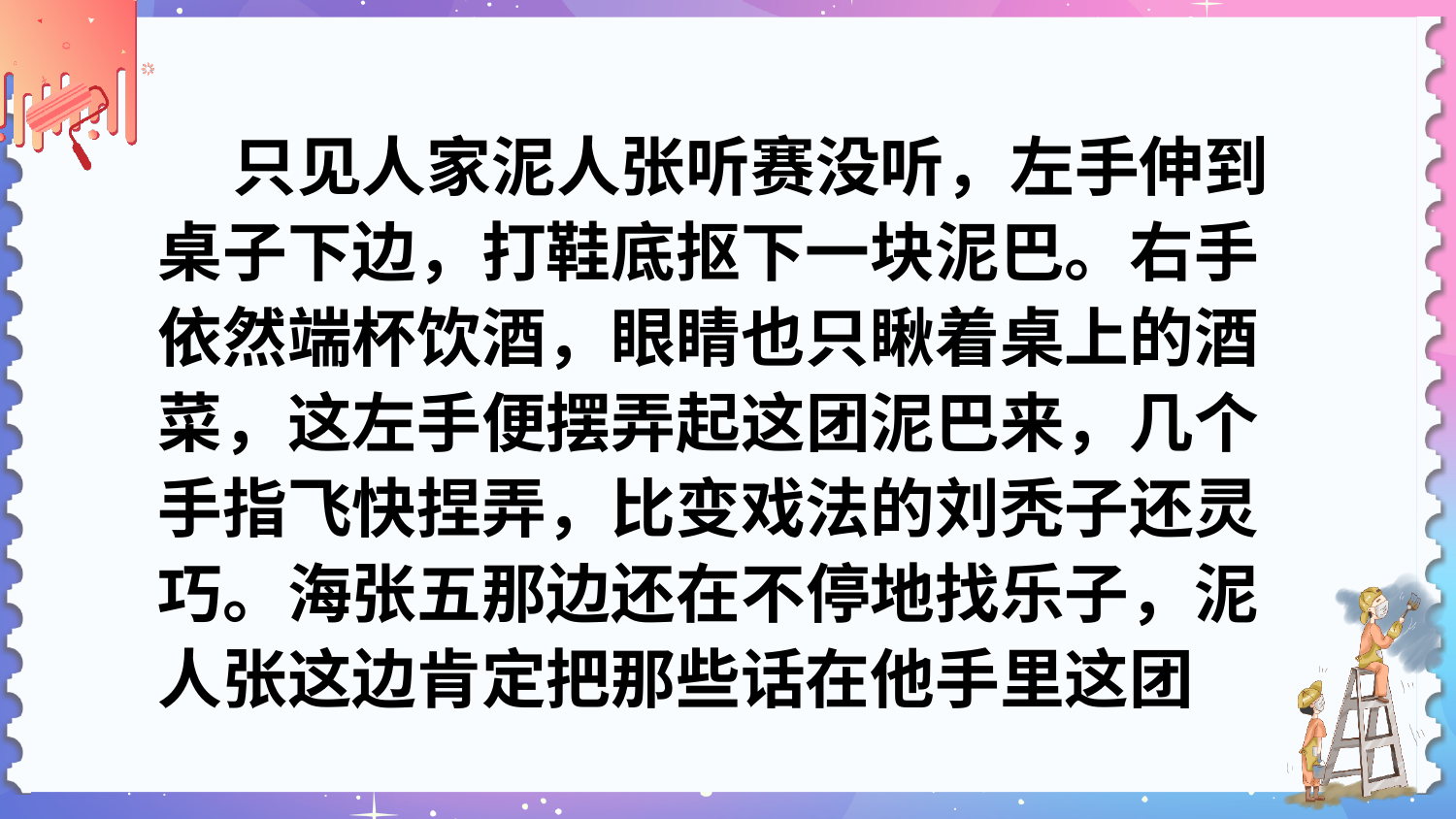

只见人家泥人张听赛没听，左手伸到桌子下边，打鞋底抠下一块泥巴。右手依然端杯饮酒，眼睛也只瞅着桌上的酒菜，这左手便摆弄起这团泥巴来，几个手指飞快捏弄，比变戏法的刘秃子还灵巧。海张五那边还在不停地找乐子，泥人张这边肯定把那些话在他手里这团